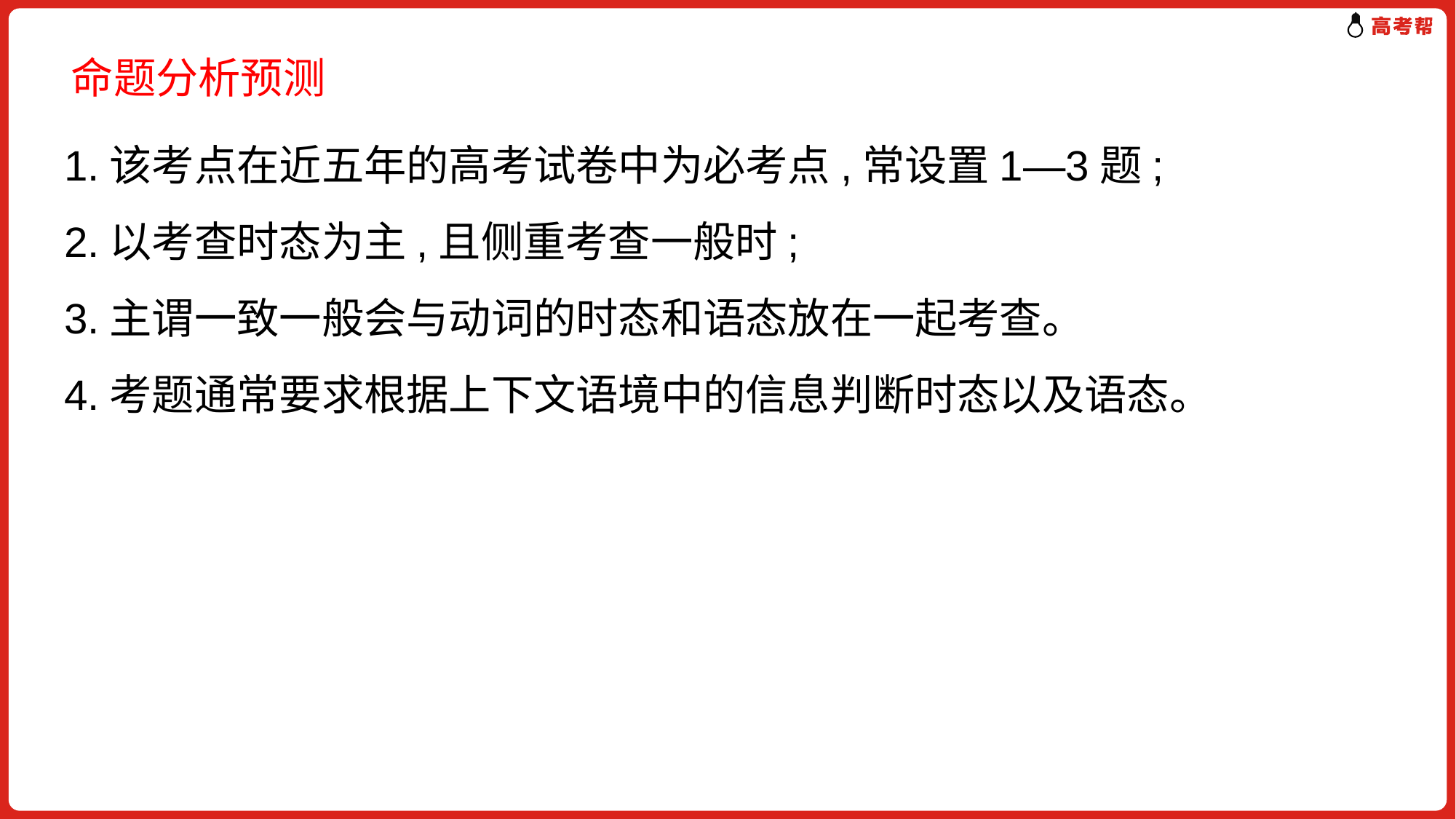

命题分析预测
1.该考点在近五年的高考试卷中为必考点,常设置1—3题;
2.以考查时态为主,且侧重考查一般时;
3.主谓一致一般会与动词的时态和语态放在一起考查。
4.考题通常要求根据上下文语境中的信息判断时态以及语态。